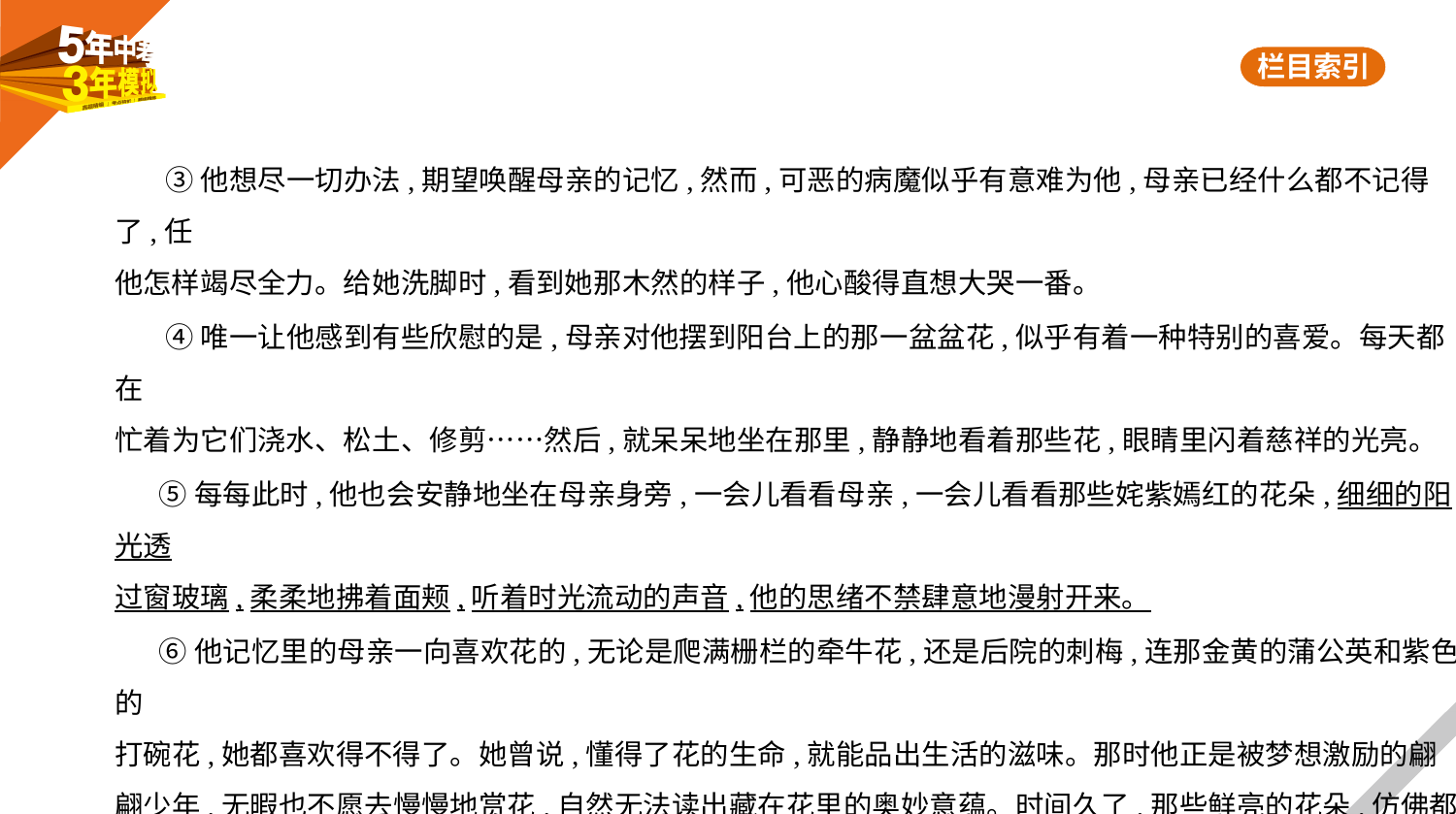

③他想尽一切办法,期望唤醒母亲的记忆,然而,可恶的病魔似乎有意难为他,母亲已经什么都不记得了,任
他怎样竭尽全力。给她洗脚时,看到她那木然的样子,他心酸得直想大哭一番。
        ④唯一让他感到有些欣慰的是,母亲对他摆到阳台上的那一盆盆花,似乎有着一种特别的喜爱。每天都在
忙着为它们浇水、松土、修剪……然后,就呆呆地坐在那里,静静地看着那些花,眼睛里闪着慈祥的光亮。
       ⑤每每此时,他也会安静地坐在母亲身旁,一会儿看看母亲,一会儿看看那些姹紫嫣红的花朵,细细的阳光透
过窗玻璃,柔柔地拂着面颊,听着时光流动的声音,他的思绪不禁肆意地漫射开来。
       ⑥他记忆里的母亲一向喜欢花的,无论是爬满栅栏的牵牛花,还是后院的刺梅,连那金黄的蒲公英和紫色的
打碗花,她都喜欢得不得了。她曾说,懂得了花的生命,就能品出生活的滋味。那时他正是被梦想激励的翩
翩少年,无暇也不愿去慢慢地赏花,自然无法读出藏在花里的奥妙意蕴。时间久了,那些鲜亮的花朵,仿佛都
懂母亲和他的绵密的心思,在他们母子深情满怀的注视中,有的开得淡然,有的开得热烈,有的开得急促,有
的开得从容,有的开得繁盛,有的开得朴拙……每一种花似乎都在展示着一种生命的样式,都在讲述着一段